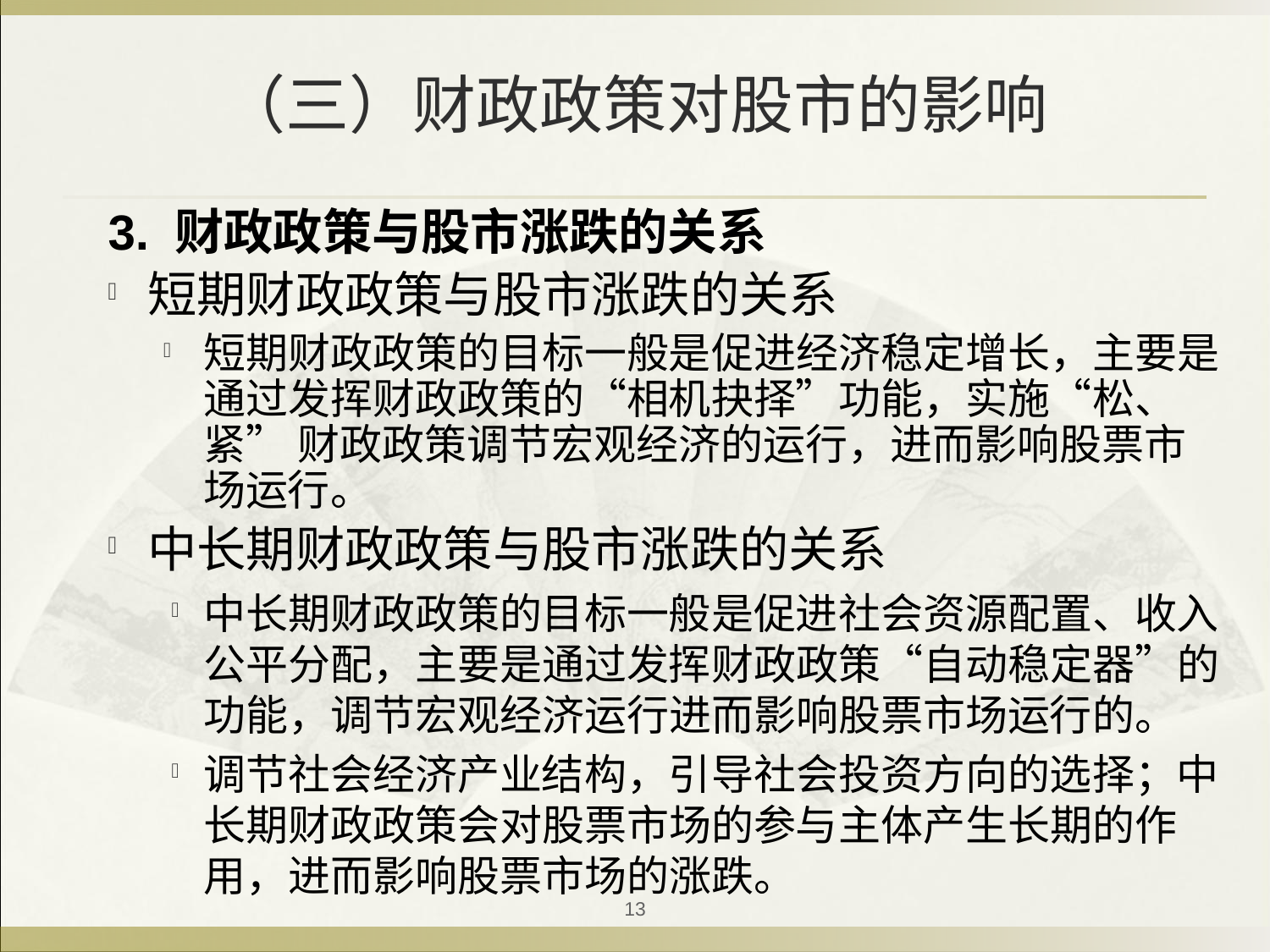

# （三）财政政策对股市的影响
3. 财政政策与股市涨跌的关系
短期财政政策与股市涨跌的关系
短期财政政策的目标一般是促进经济稳定增长，主要是通过发挥财政政策的“相机抉择”功能，实施“松、紧” 财政政策调节宏观经济的运行，进而影响股票市场运行。
中长期财政政策与股市涨跌的关系
中长期财政政策的目标一般是促进社会资源配置、收入公平分配，主要是通过发挥财政政策“自动稳定器”的功能，调节宏观经济运行进而影响股票市场运行的。
调节社会经济产业结构，引导社会投资方向的选择；中长期财政政策会对股票市场的参与主体产生长期的作用，进而影响股票市场的涨跌。

13